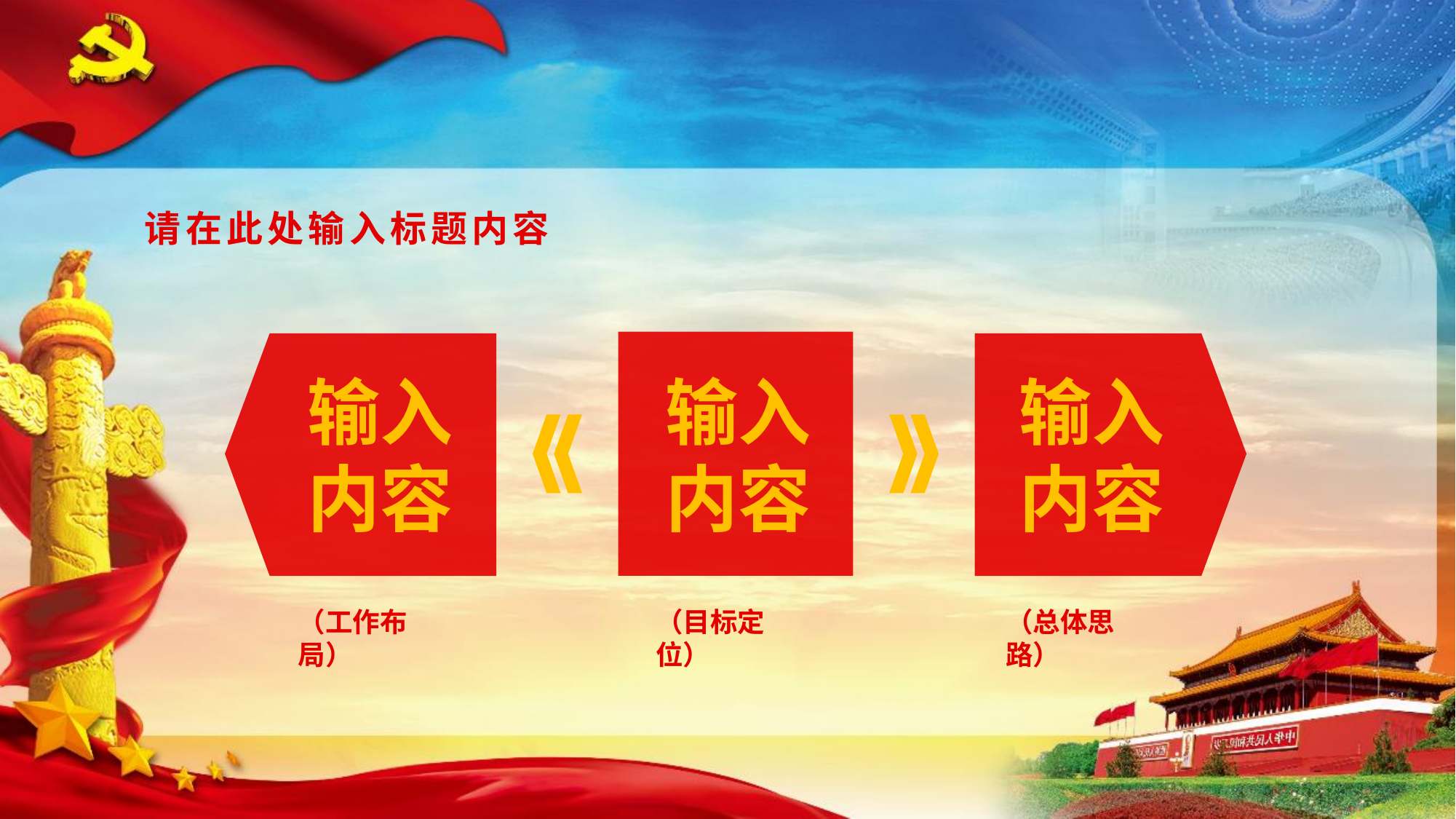

请在此处输入标题内容

输入内容
输入内容
输入内容

（工作布局）
（目标定位）
（总体思路）